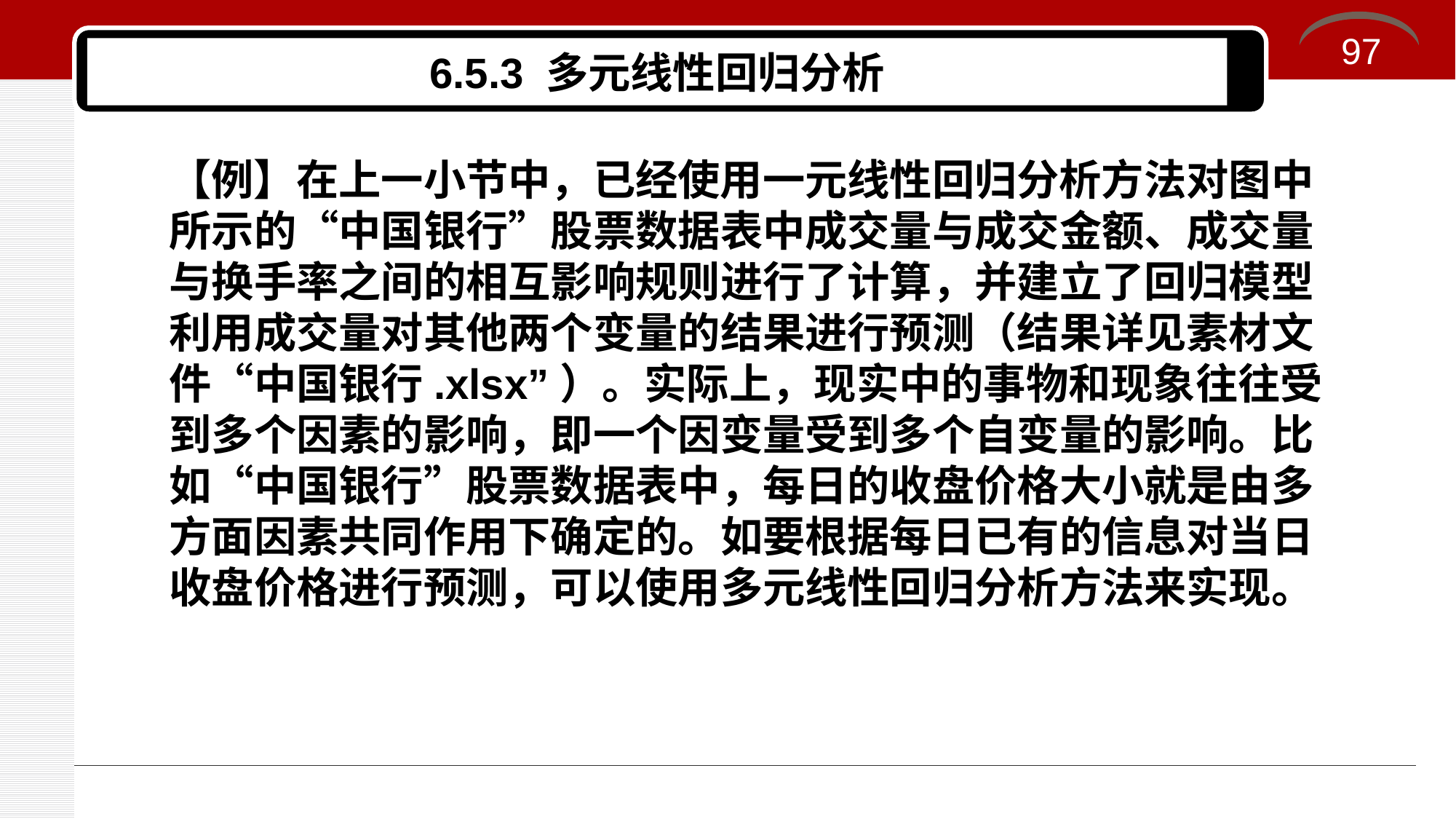

97
# 6.5.3 多元线性回归分析
【例】在上一小节中，已经使用一元线性回归分析方法对图中所示的“中国银行”股票数据表中成交量与成交金额、成交量与换手率之间的相互影响规则进行了计算，并建立了回归模型利用成交量对其他两个变量的结果进行预测（结果详见素材文件“中国银行.xlsx”）。实际上，现实中的事物和现象往往受到多个因素的影响，即一个因变量受到多个自变量的影响。比如“中国银行”股票数据表中，每日的收盘价格大小就是由多方面因素共同作用下确定的。如要根据每日已有的信息对当日收盘价格进行预测，可以使用多元线性回归分析方法来实现。